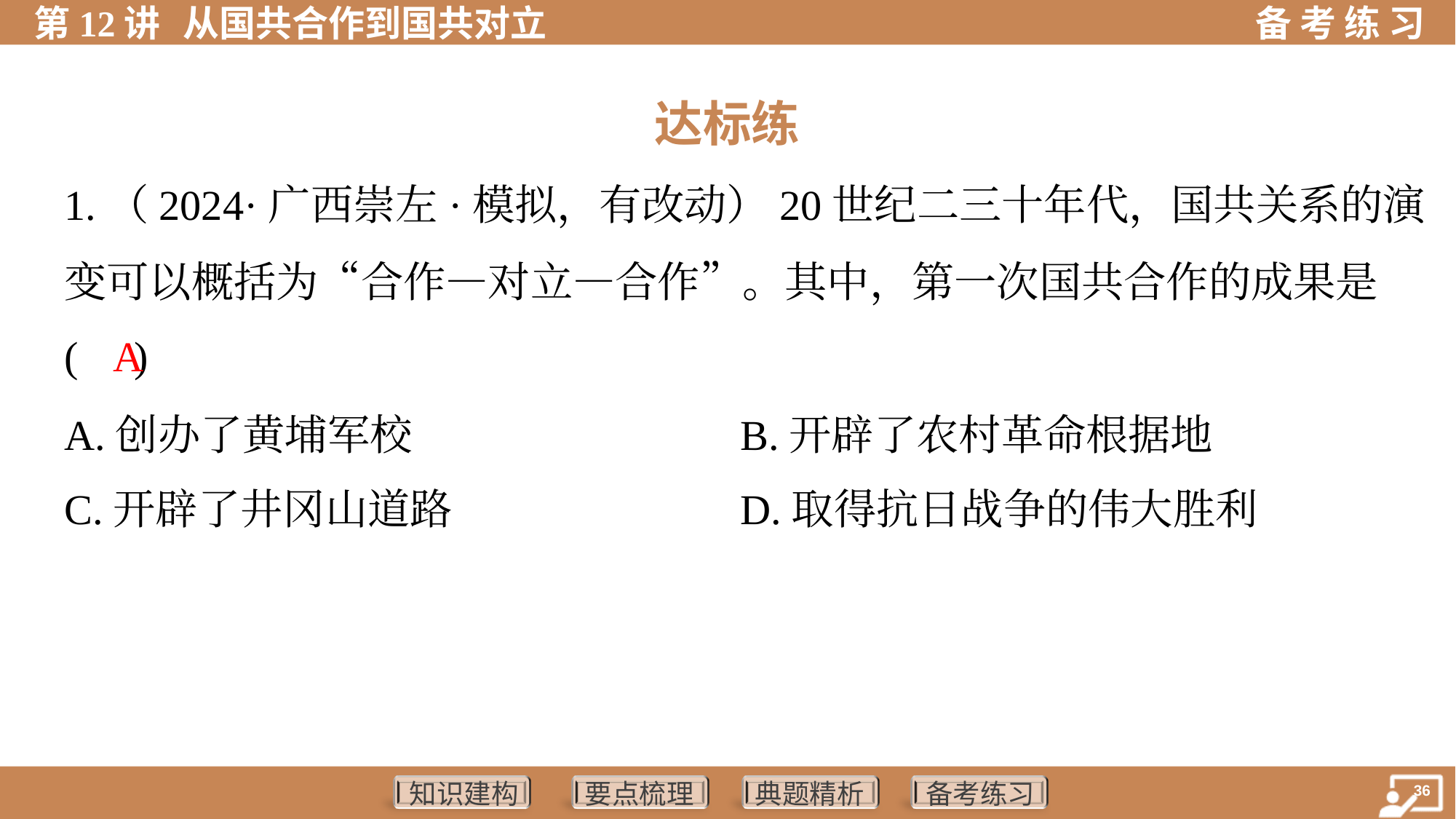

达标练
1.（2024·广西崇左·模拟，有改动）20世纪二三十年代，国共关系的演
变可以概括为“合作—对立—合作”。其中，第一次国共合作的成果是
(     )
A
A.创办了黄埔军校	B.开辟了农村革命根据地
C.开辟了井冈山道路	D.取得抗日战争的伟大胜利